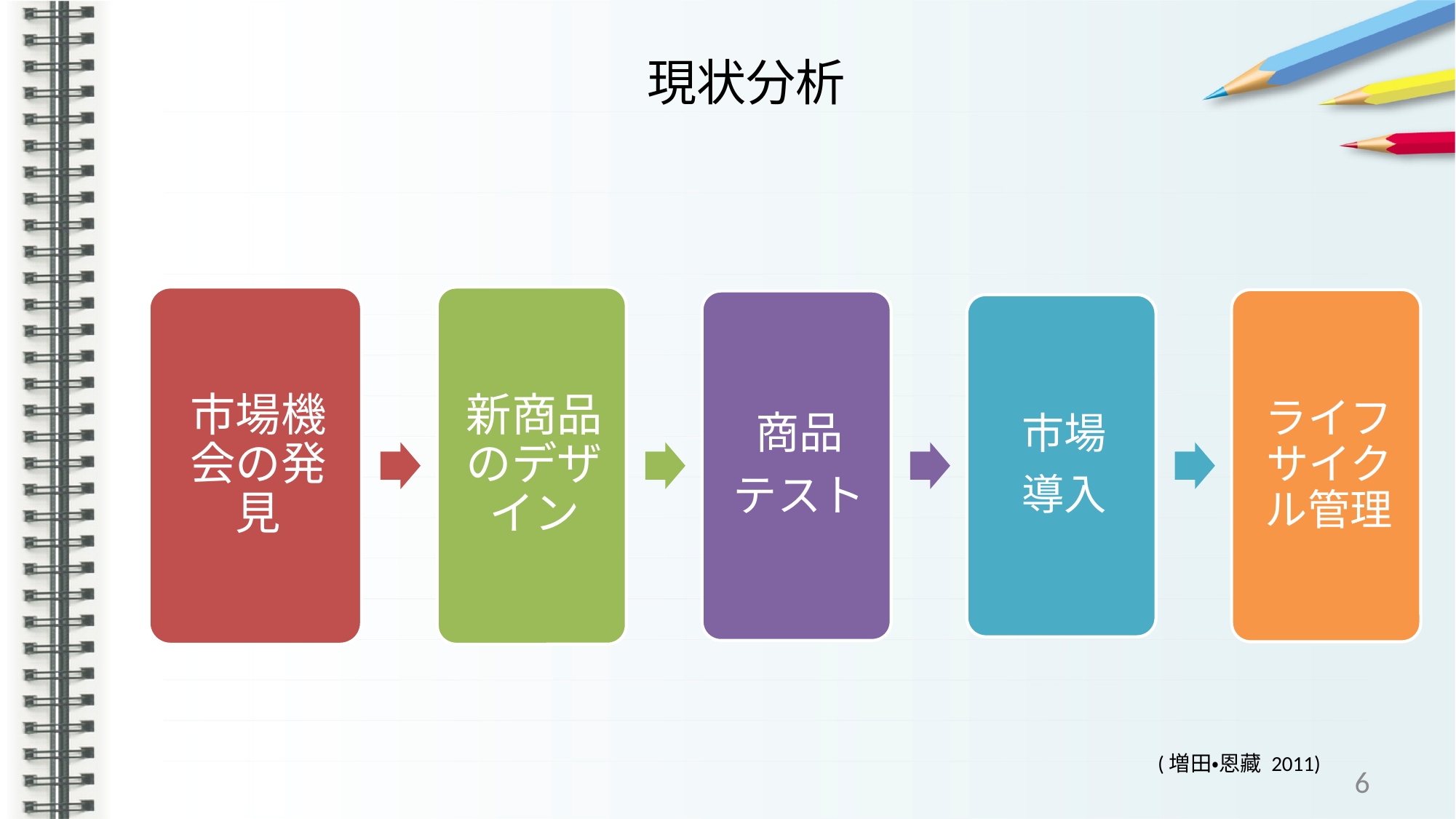

# 現状分析
市場機会の発見

新商品のデザイン

商品
テスト

市場
導入

ライフサイクル管理
(増田・恩藏 2011)
6